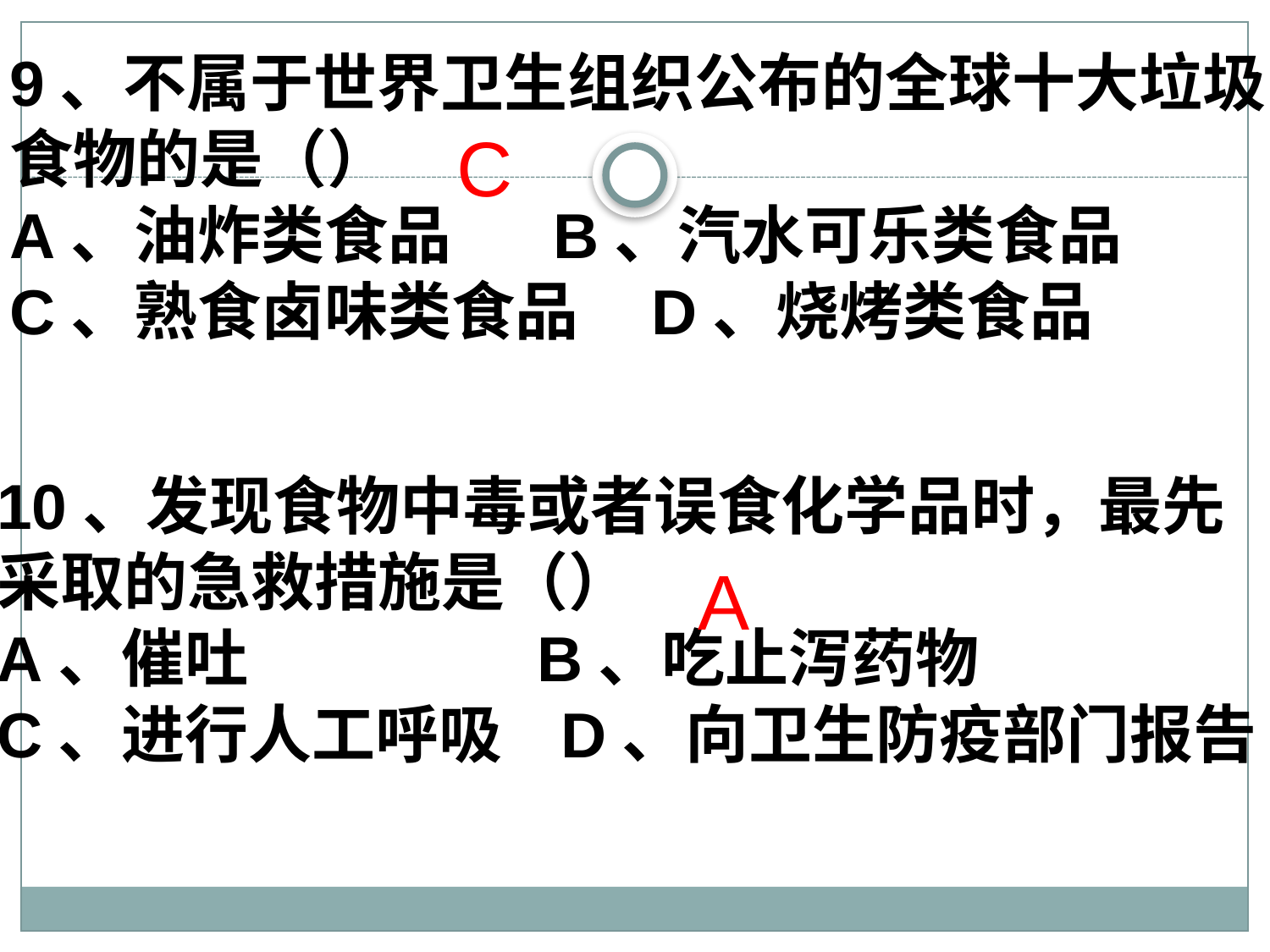

9、不属于世界卫生组织公布的全球十大垃圾
食物的是（）
A、油炸类食品      B、汽水可乐类食品
C、熟食卤味类食品    D、烧烤类食品
C
10、发现食物中毒或者误食化学品时，最先
采取的急救措施是（）
A、催吐                   B、吃止泻药物
C、进行人工呼吸   D、向卫生防疫部门报告
A